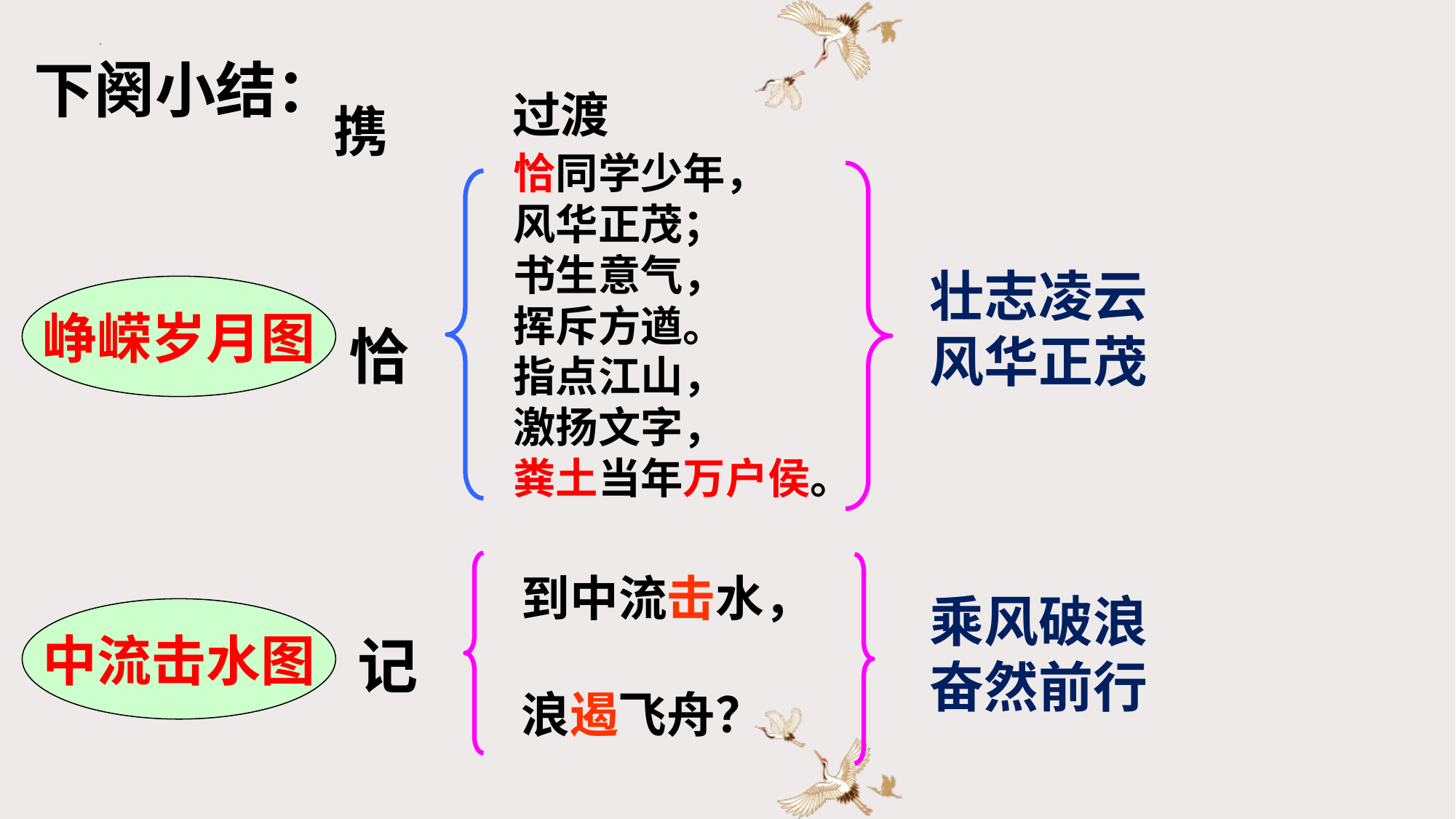

下阕小结：
过渡
携
恰同学少年，
风华正茂；
书生意气，
挥斥方遒。
指点江山，
激扬文字，
粪土当年万户侯。

壮志凌云
风华正茂
峥嵘岁月图
恰
乘风破浪
奋然前行

到中流击水，

浪遏飞舟？

中流击水图
记